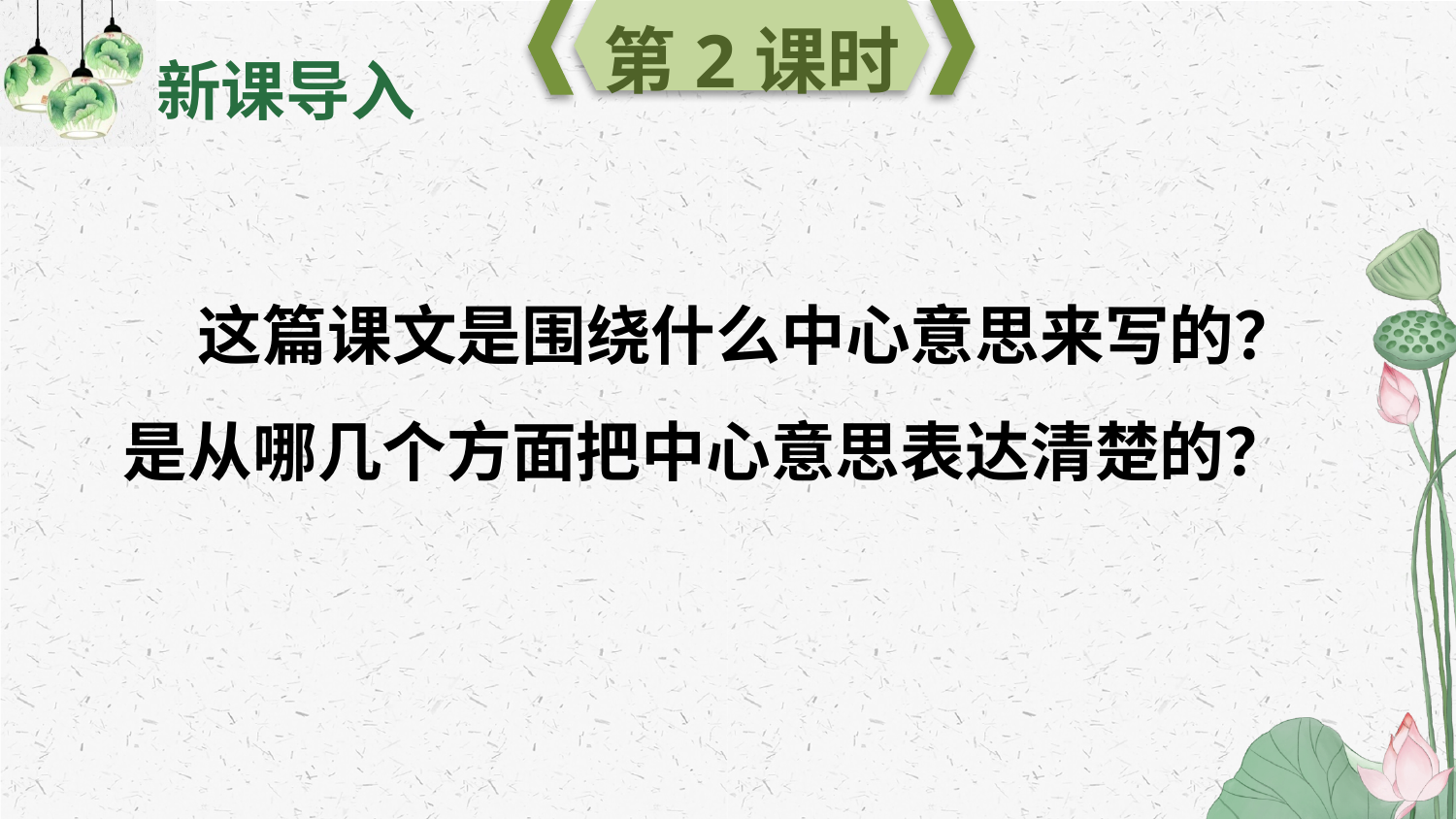

第2课时

新课导入
    这篇课文是围绕什么中心意思来写的？是从哪几个方面把中心意思表达清楚的？